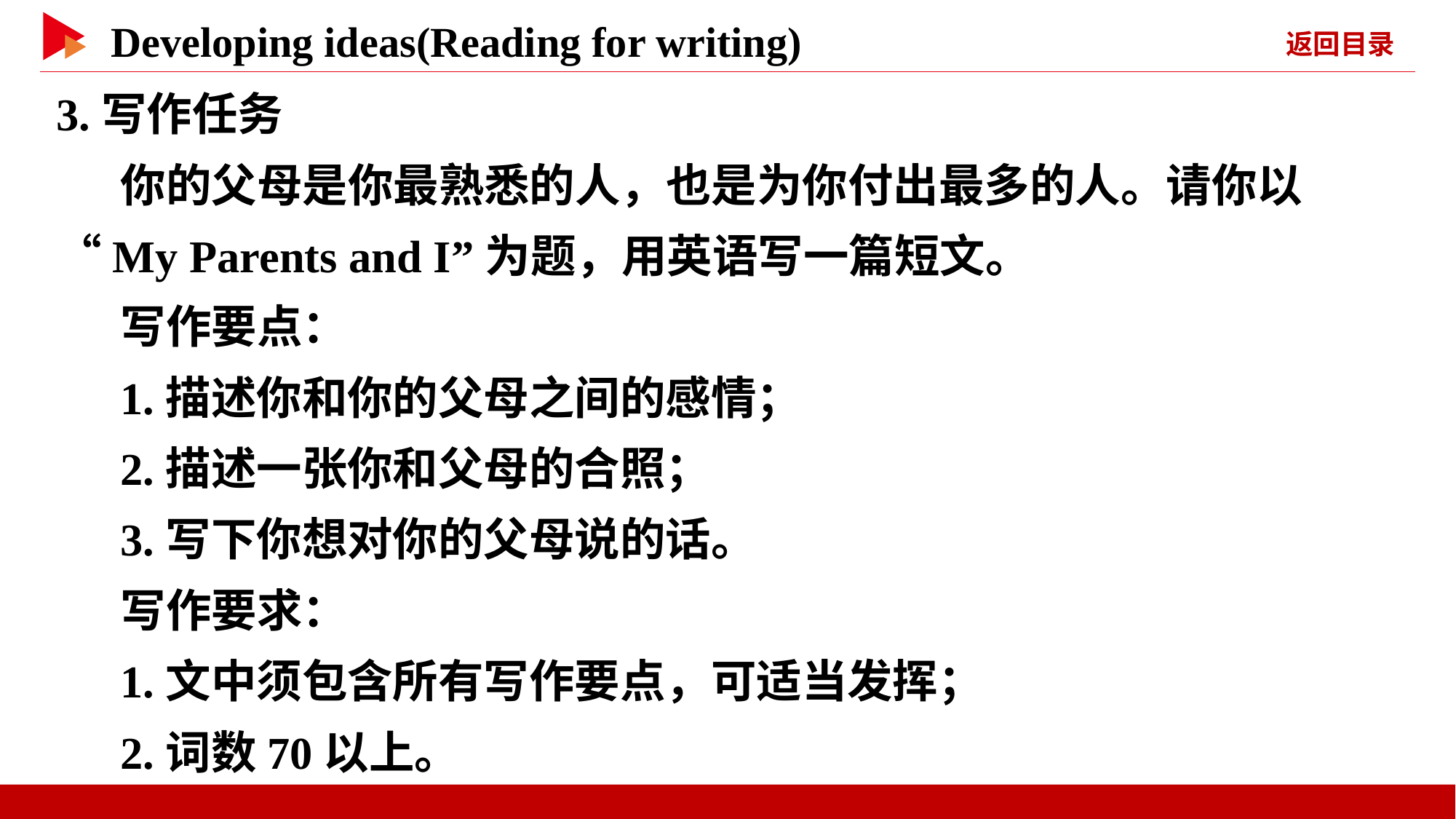

3.写作任务
你的父母是你最熟悉的人，也是为你付出最多的人。请你以“My Parents and I”为题，用英语写一篇短文。
写作要点：
1.描述你和你的父母之间的感情；
2.描述一张你和父母的合照；
3.写下你想对你的父母说的话。
写作要求：
1.文中须包含所有写作要点，可适当发挥；
2.词数70以上。